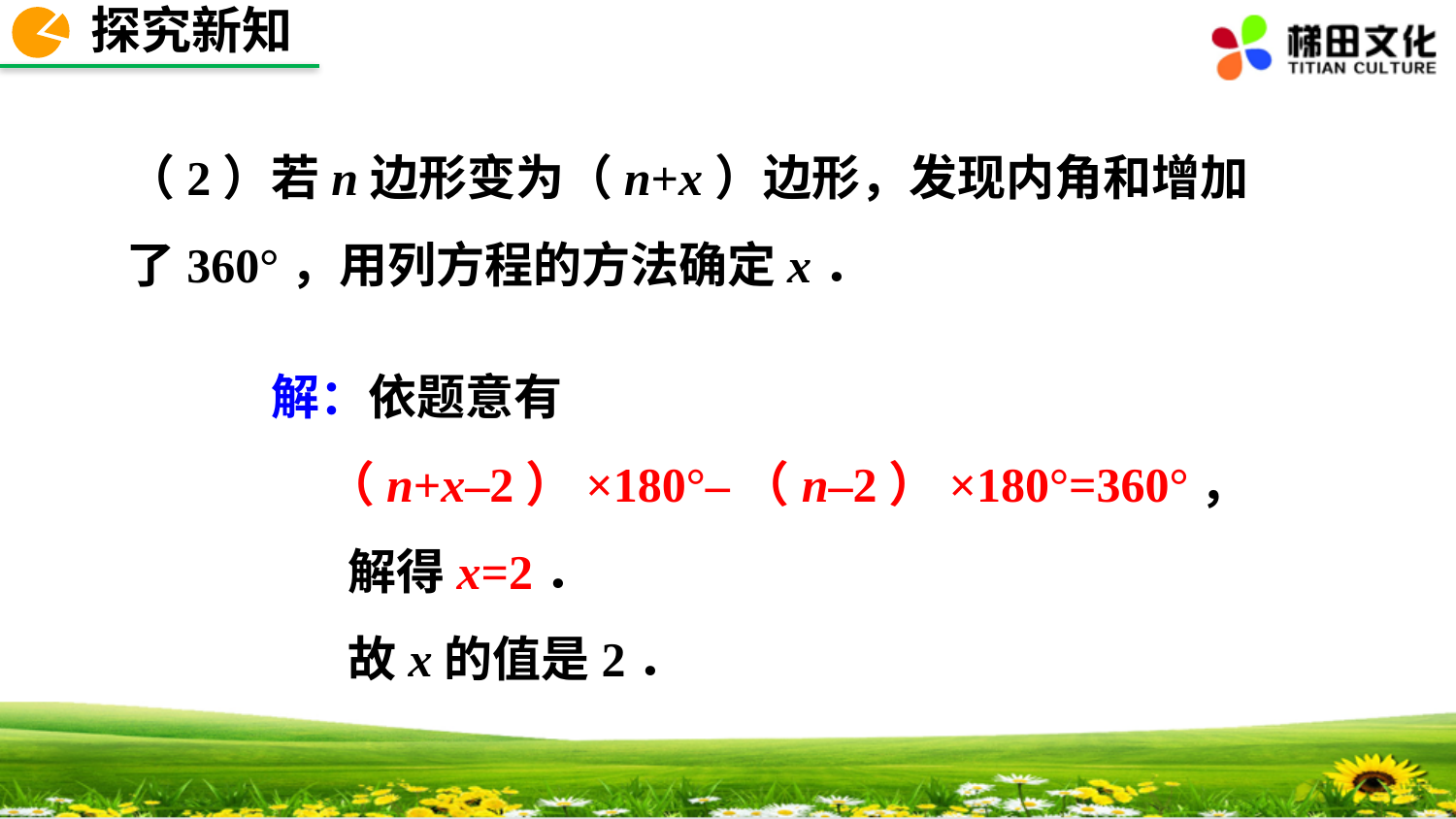

探究新知

（2）若n边形变为（n+x）边形，发现内角和增加了360°，用列方程的方法确定x．
解：依题意有
    （n+x–2）×180°–（n–2）×180°=360°，
      解得x=2．
      故x的值是2．